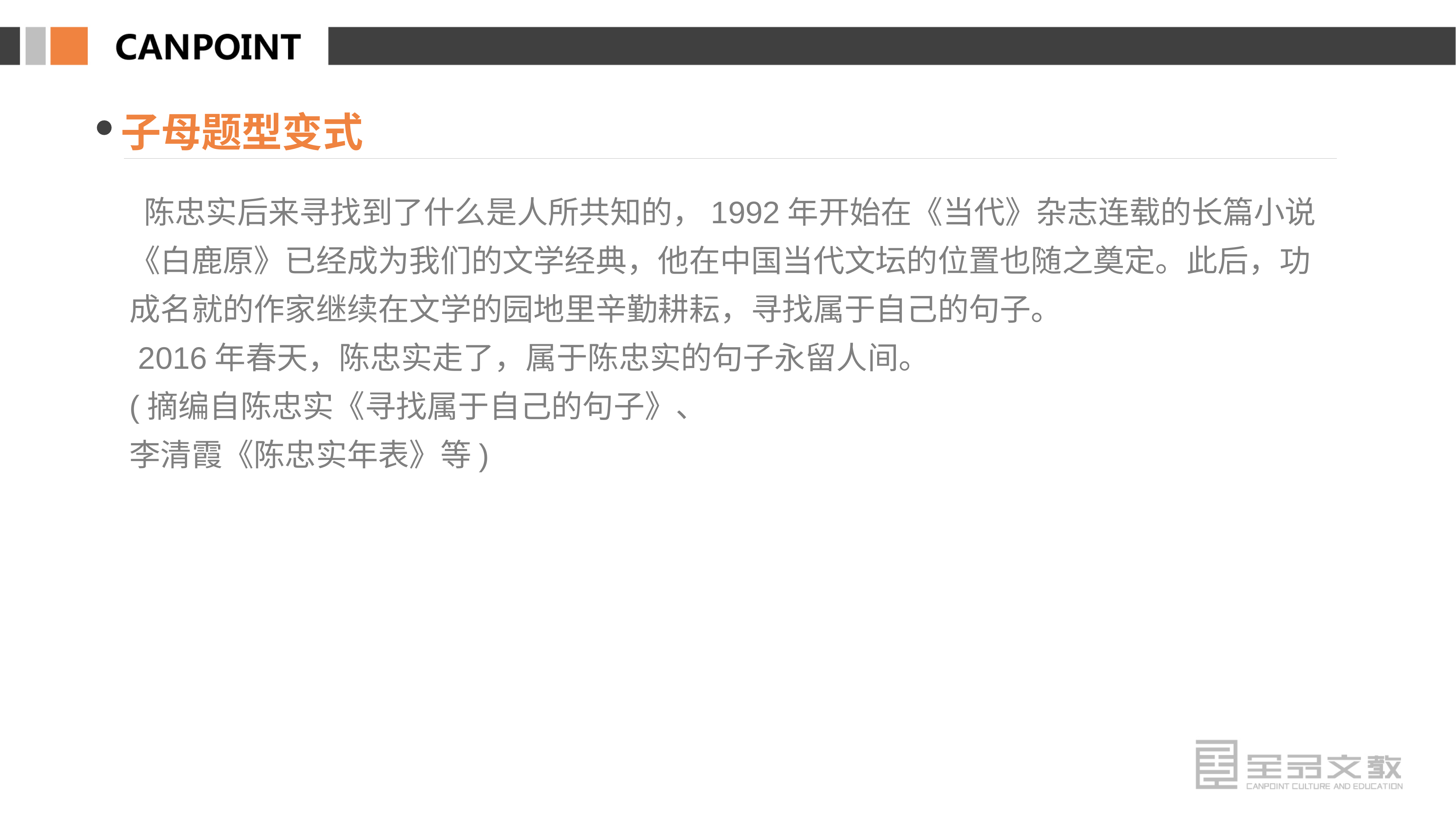

子母题型变式

 陈忠实后来寻找到了什么是人所共知的，1992年开始在《当代》杂志连载的长篇小说《白鹿原》已经成为我们的文学经典，他在中国当代文坛的位置也随之奠定。此后，功成名就的作家继续在文学的园地里辛勤耕耘，寻找属于自己的句子。
 2016年春天，陈忠实走了，属于陈忠实的句子永留人间。
(摘编自陈忠实《寻找属于自己的句子》、
李清霞《陈忠实年表》等)